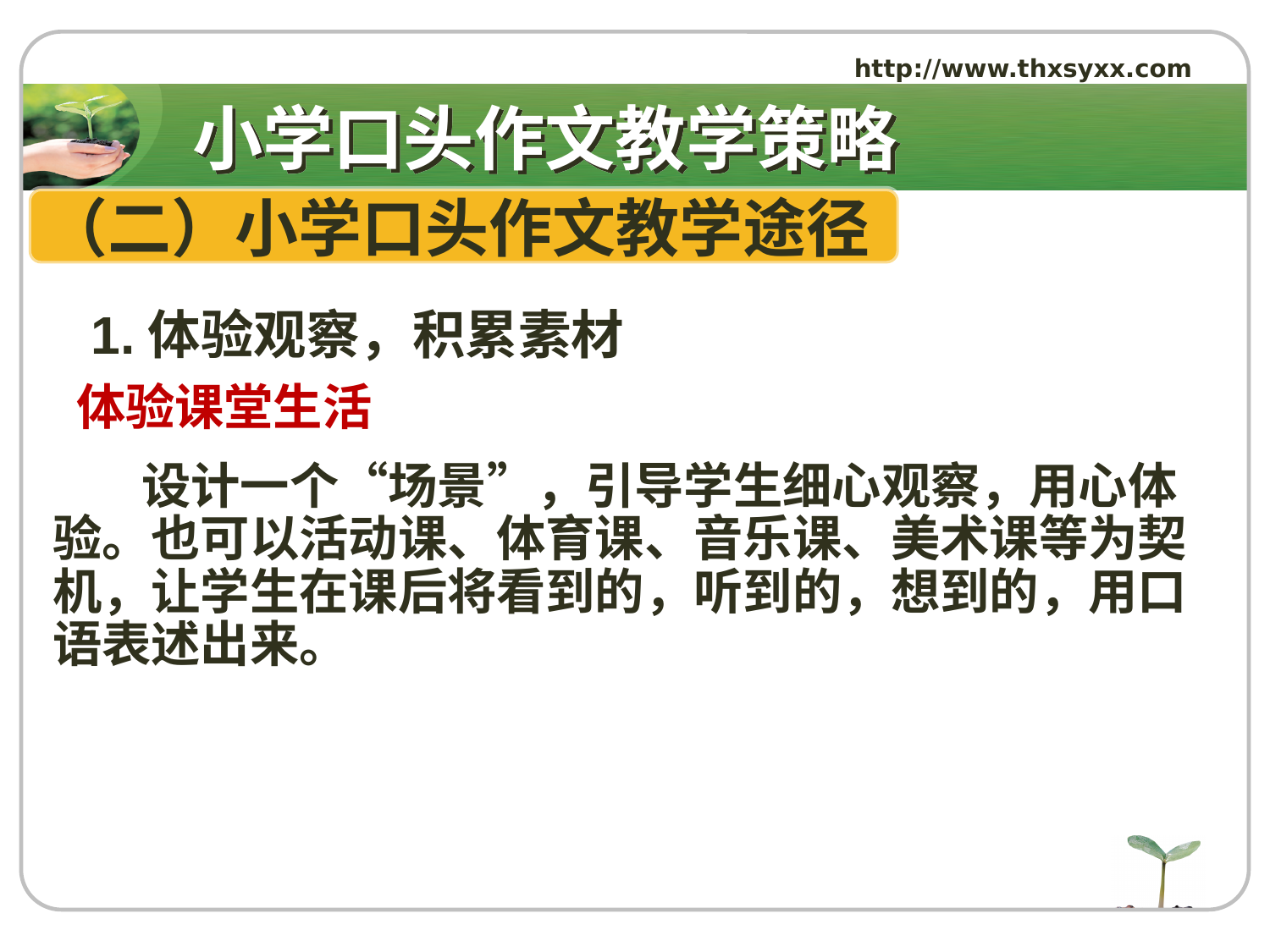

http://www.thxsyxx.com
# 小学口头作文教学策略
（二）小学口头作文教学途径

    1.体验观察，积累素材
    体验课堂生活
         设计一个“场景”，引导学生细心观察，用心体验。也可以活动课、体育课、音乐课、美术课等为契机，让学生在课后将看到的，听到的，想到的，用口语表述出来。